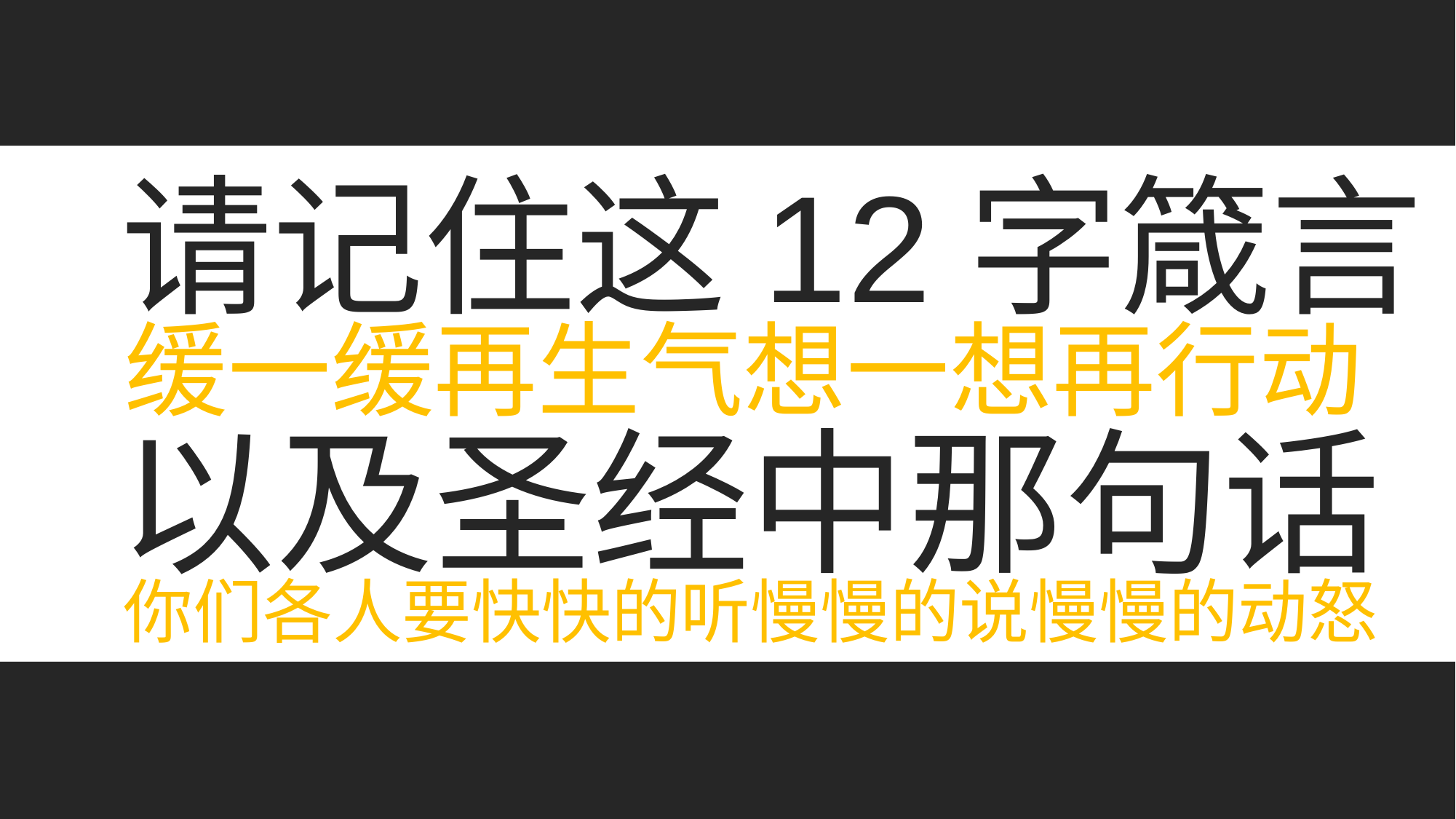

请记住这12字箴言
缓一缓再生气想一想再行动
以及圣经中那句话
你们各人要快快的听慢慢的说慢慢的动怒